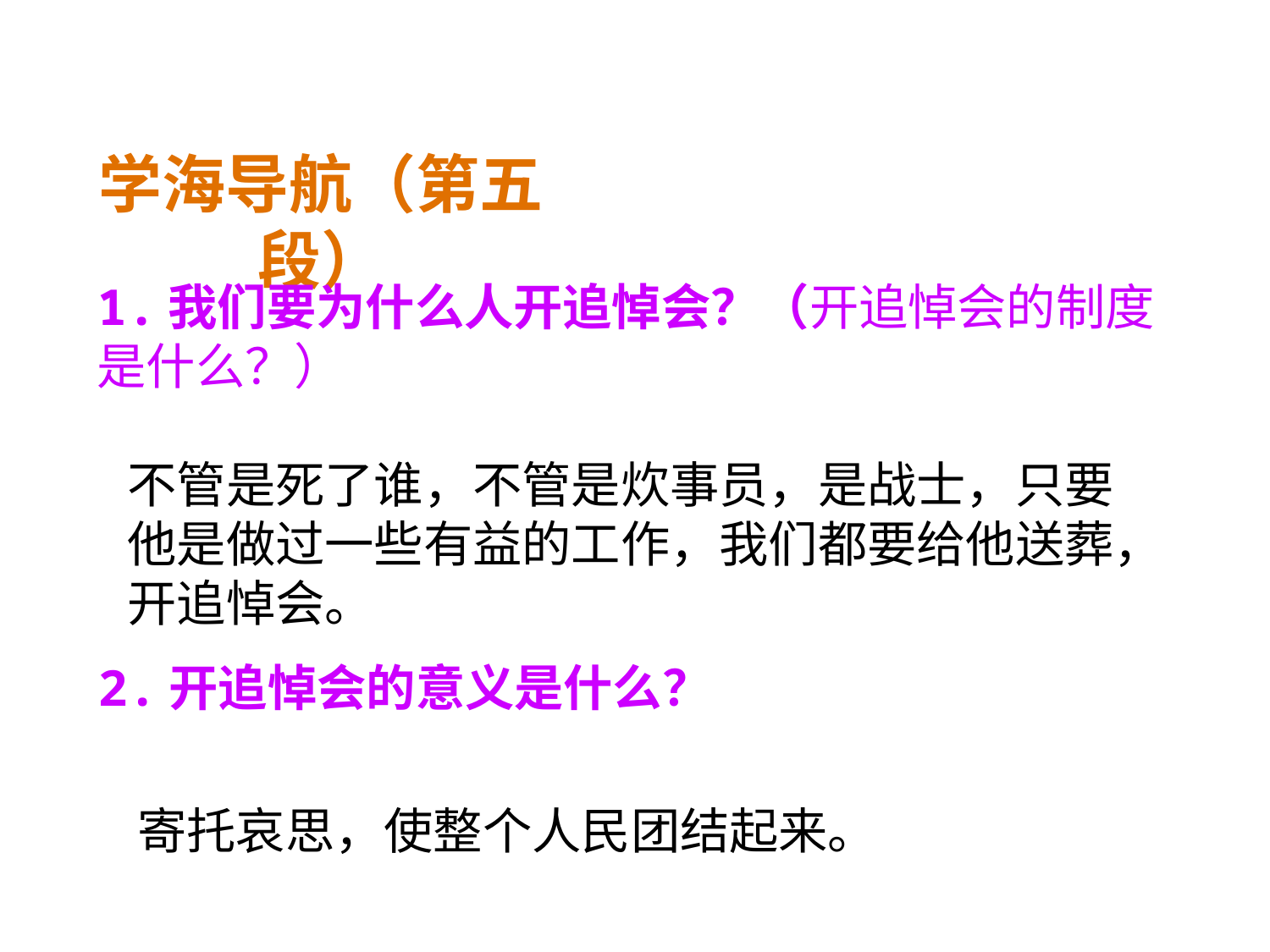

学海导航（第五段）
1.我们要为什么人开追悼会？（开追悼会的制度是什么？）
不管是死了谁，不管是炊事员，是战士，只要他是做过一些有益的工作，我们都要给他送葬，开追悼会。
2.开追悼会的意义是什么？
寄托哀思，使整个人民团结起来。